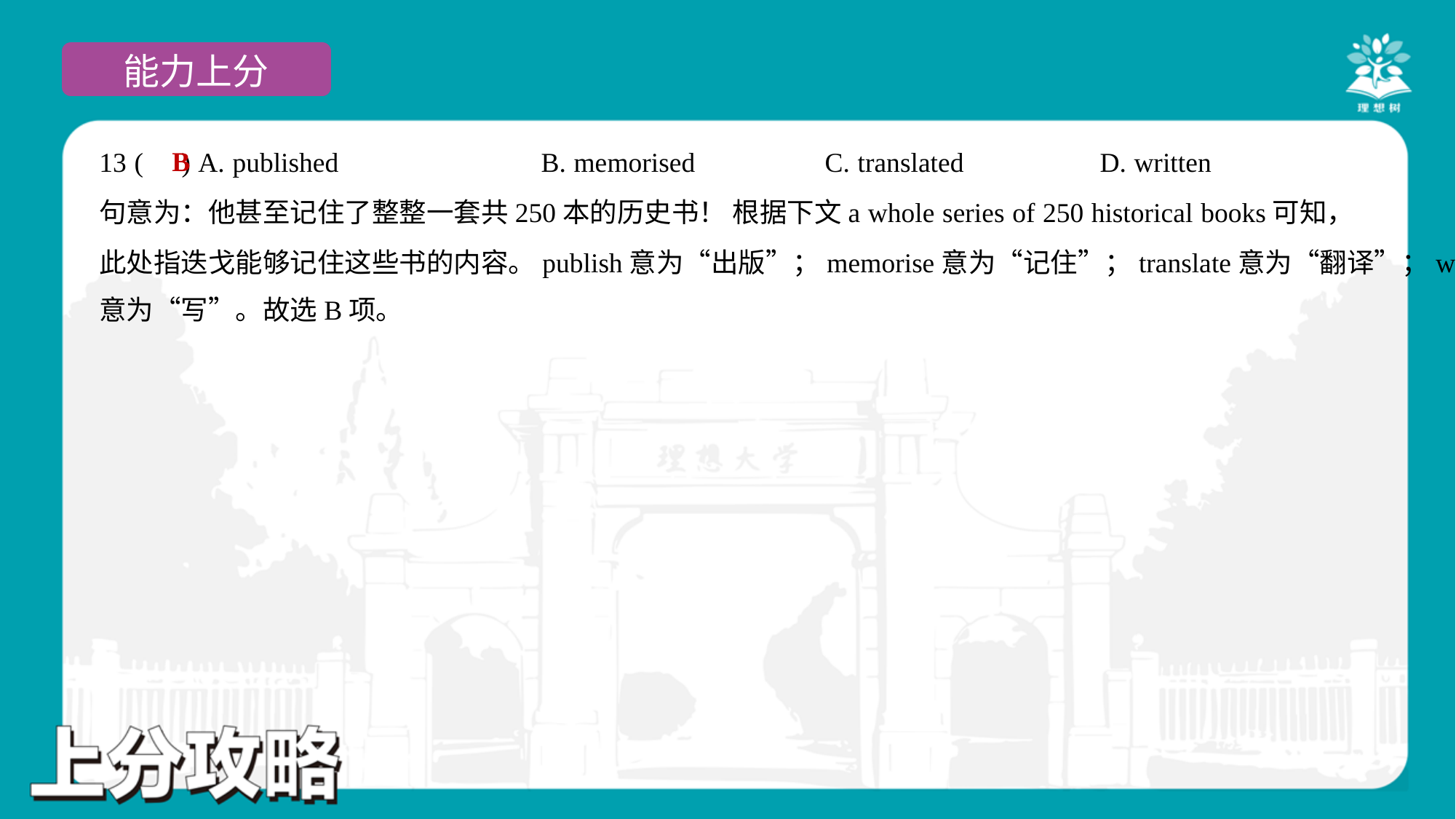

B
13 (     ) A. published	B. memorised	C. translated	D. written
句意为：他甚至记住了整整一套共250本的历史书！ 根据下文a whole series of 250 historical books可知，
此处指迭戈能够记住这些书的内容。publish意为“出版”；memorise意为“记住”；translate意为“翻译”；write
意为“写”。故选B项。